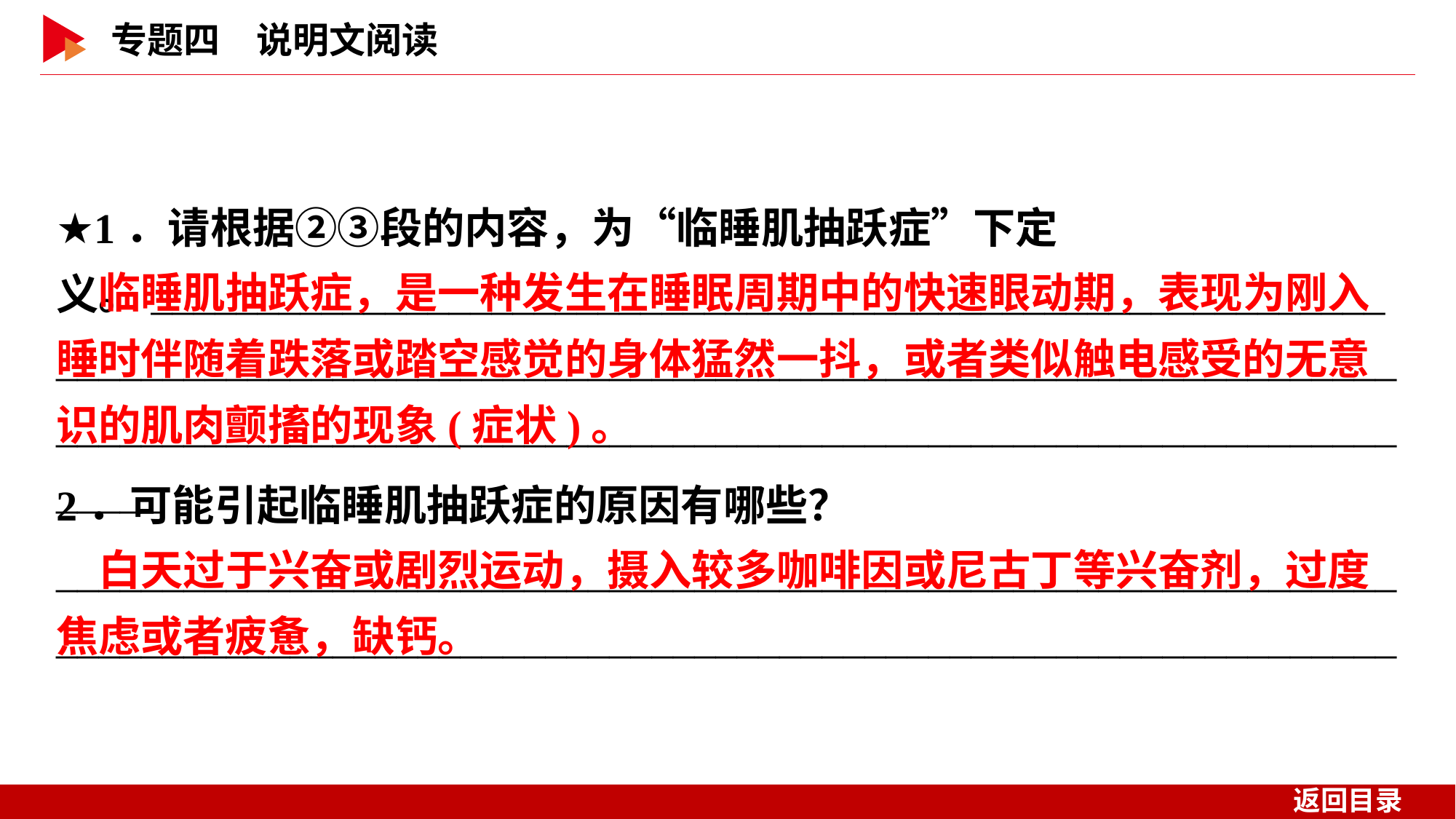

★1．请根据②③段的内容，为“临睡肌抽跃症”下定义。_____________________________________________________________________________________________________________________________________________________________________________________________
　临睡肌抽跃症，是一种发生在睡眠周期中的快速眼动期，表现为刚入睡时伴随着跌落或踏空感觉的身体猛然一抖，或者类似触电感受的无意识的肌肉颤搐的现象(症状)。
2．可能引起临睡肌抽跃症的原因有哪些？______________________________________________________________________________________________________________________________
　白天过于兴奋或剧烈运动，摄入较多咖啡因或尼古丁等兴奋剂，过度焦虑或者疲惫，缺钙。